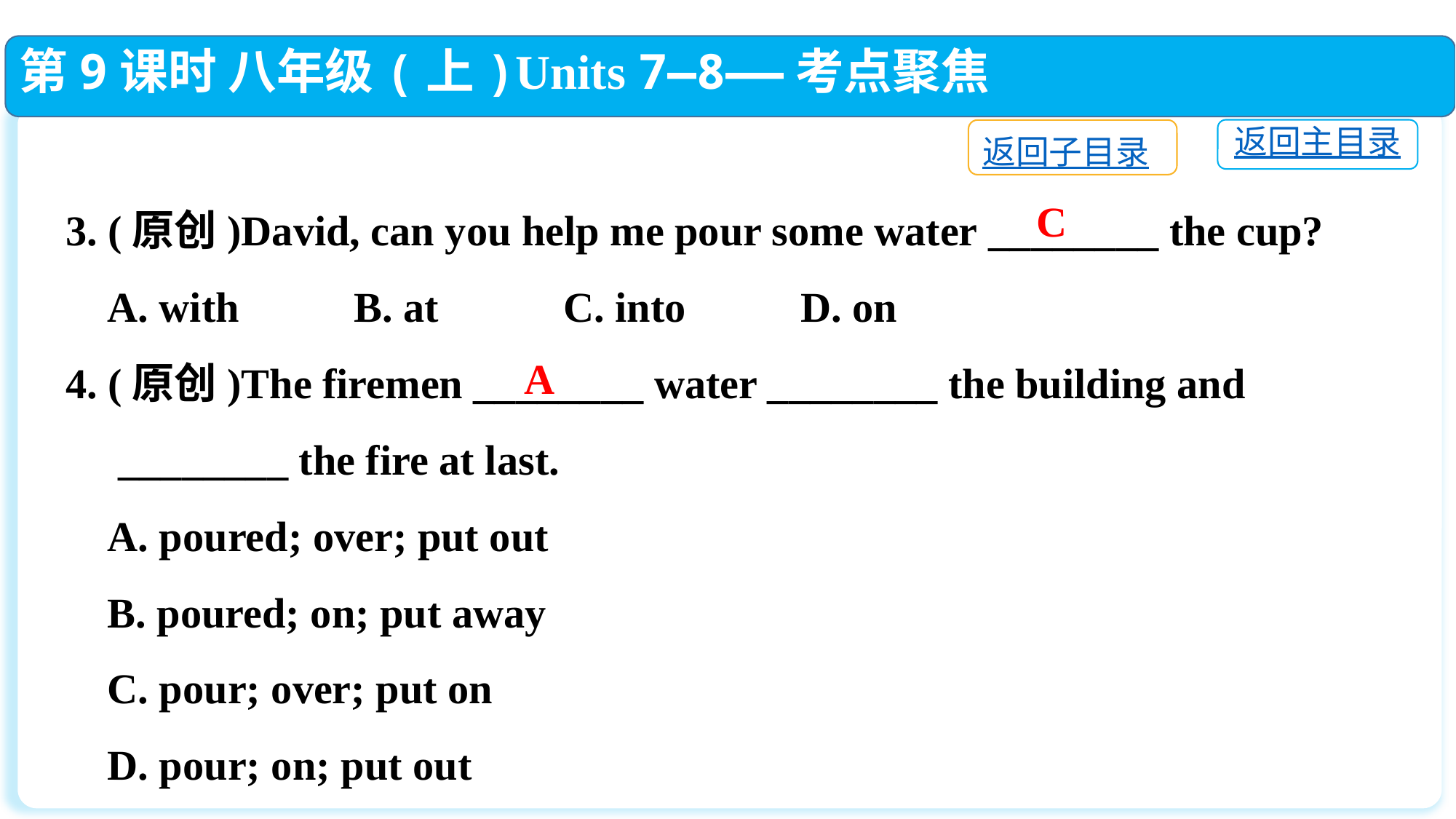

第9课时 八年级(上)Units 7—8——考点聚焦

返回主目录

返回子目录
3. (原创)David, can you help me pour some water ________ the cup?
    A. with　　 B. at　 　 C. into　　 D. on
4. (原创)The firemen ________ water ________ the building and
     ________ the fire at last.
    A. poured; over; put out
    B. poured; on; put away
    C. pour; over; put on
    D. pour; on; put out
C
A